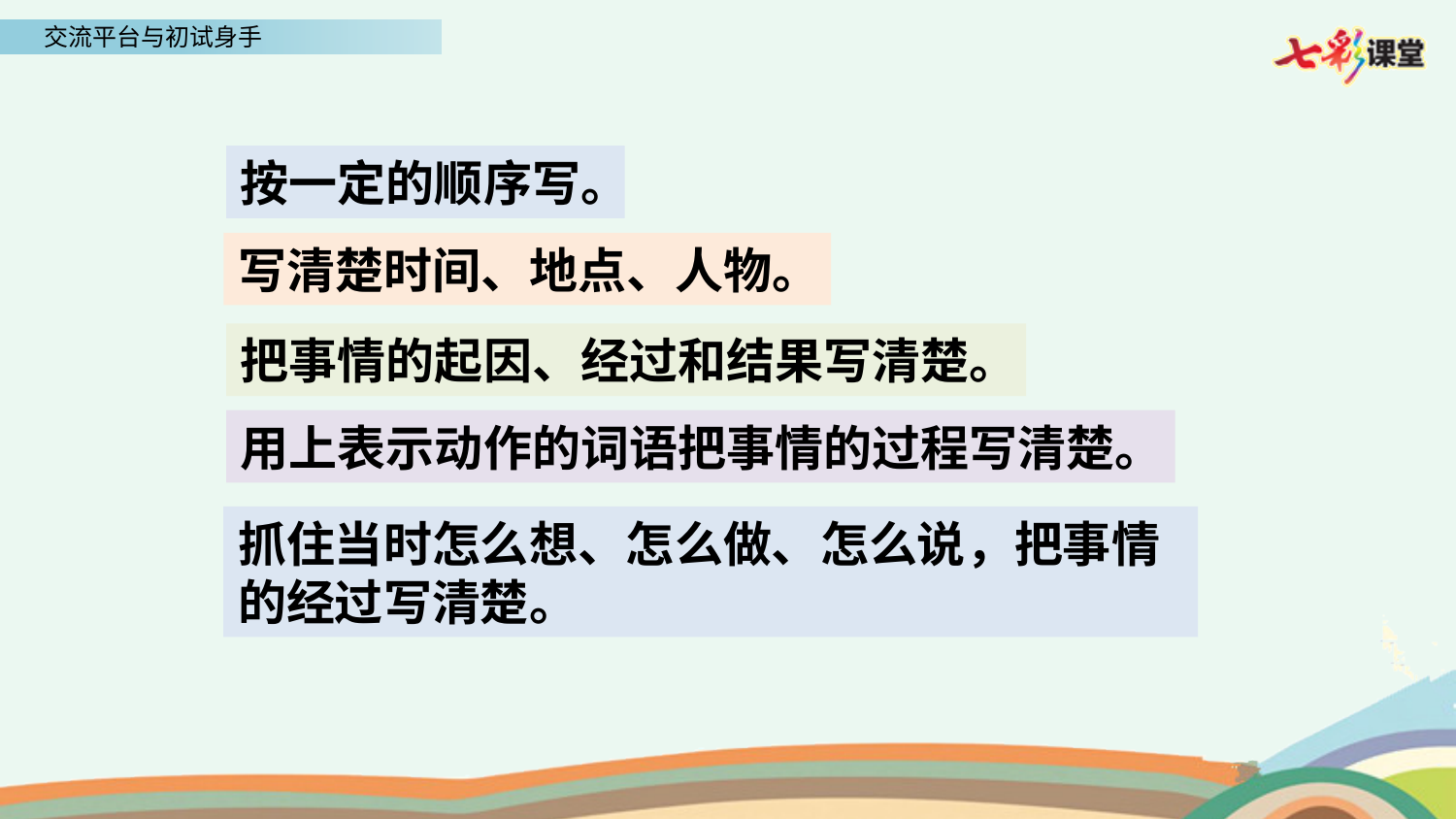

按一定的顺序写。
写清楚时间、地点、人物。
把事情的起因、经过和结果写清楚。
用上表示动作的词语把事情的过程写清楚。
抓住当时怎么想、怎么做、怎么说，把事情的经过写清楚。